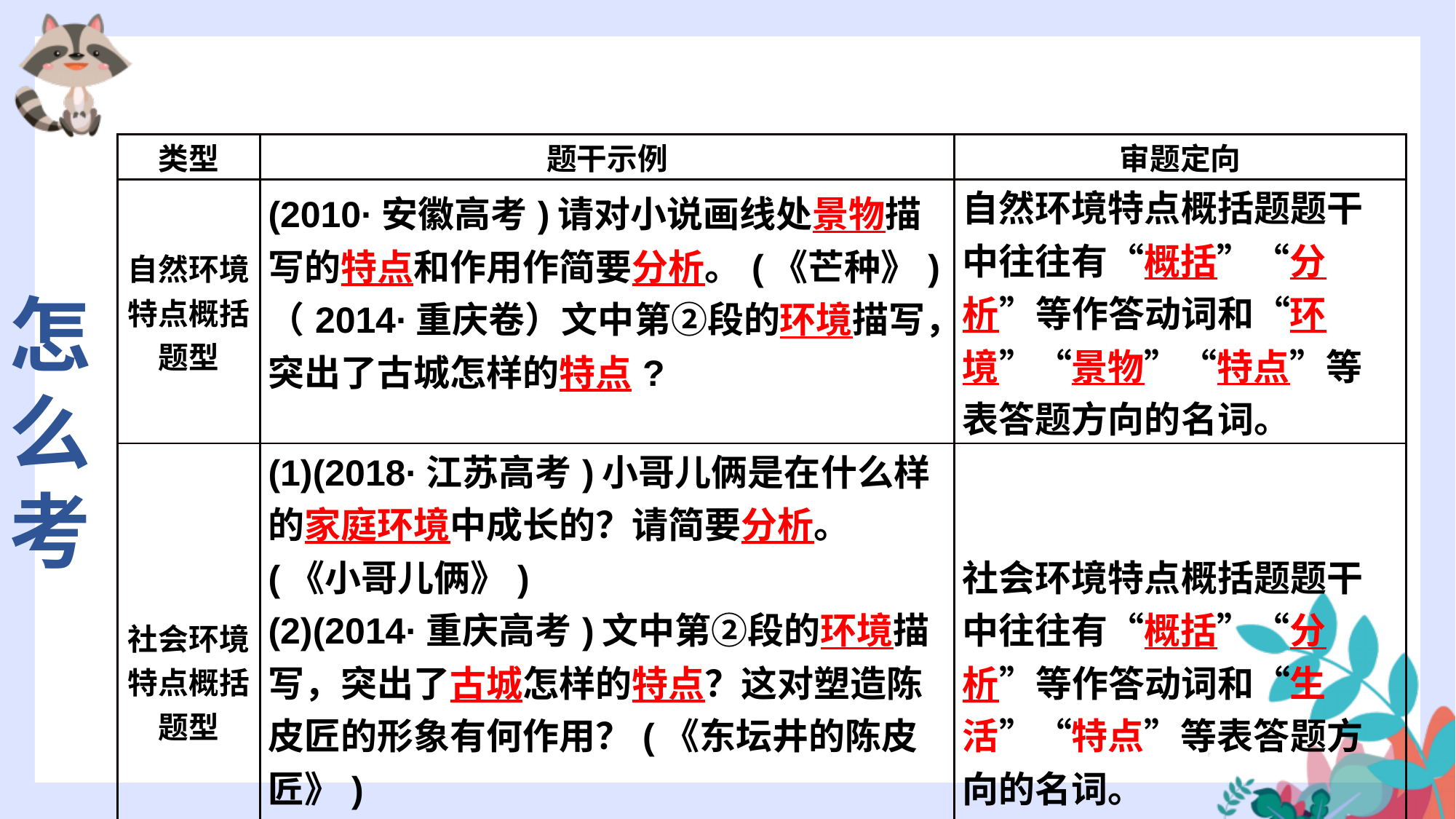

| 类型 | 题干示例 | 审题定向 |
| --- | --- | --- |
| 自然环境特点概括题型 | (2010·安徽高考)请对小说画线处景物描写的特点和作用作简要分析。(《芒种》) （2014·重庆卷）文中第②段的环境描写，突出了古城怎样的特点? | 自然环境特点概括题题干中往往有“概括”“分析”等作答动词和“环境”“景物”“特点”等表答题方向的名词。 |
| 社会环境特点概括题型 | (1)(2018·江苏高考)小哥儿俩是在什么样的家庭环境中成长的？请简要分析。(《小哥儿俩》) (2)(2014·重庆高考)文中第②段的环境描写，突出了古城怎样的特点？这对塑造陈皮匠的形象有何作用？(《东坛井的陈皮匠》) (3)(2012·江苏高考)请简要概括这篇小说中小城生活的特点。(《邮差先生》) | 社会环境特点概括题题干中往往有“概括”“分析”等作答动词和“生活”“特点”等表答题方向的名词。 |
怎么考